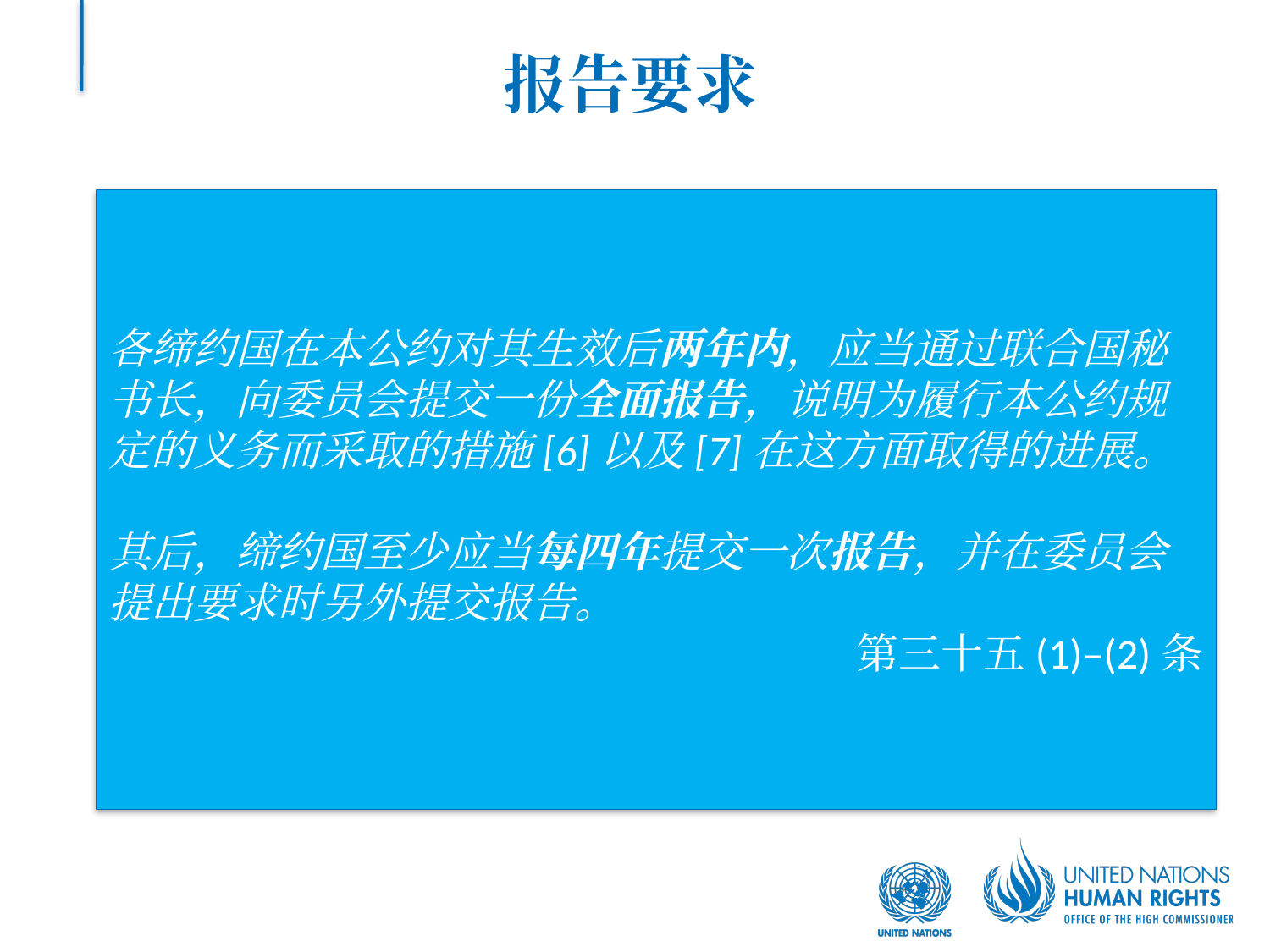

# 报告要求
各缔约国在本公约对其生效后两年内，应当通过联合国秘书长，向委员会提交一份全面报告，说明为履行本公约规定的义务而采取的措施[6]以及[7]在这方面取得的进展。

其后，缔约国至少应当每四年提交一次报告，并在委员会提出要求时另外提交报告。
第三十五(1)‒(2)条